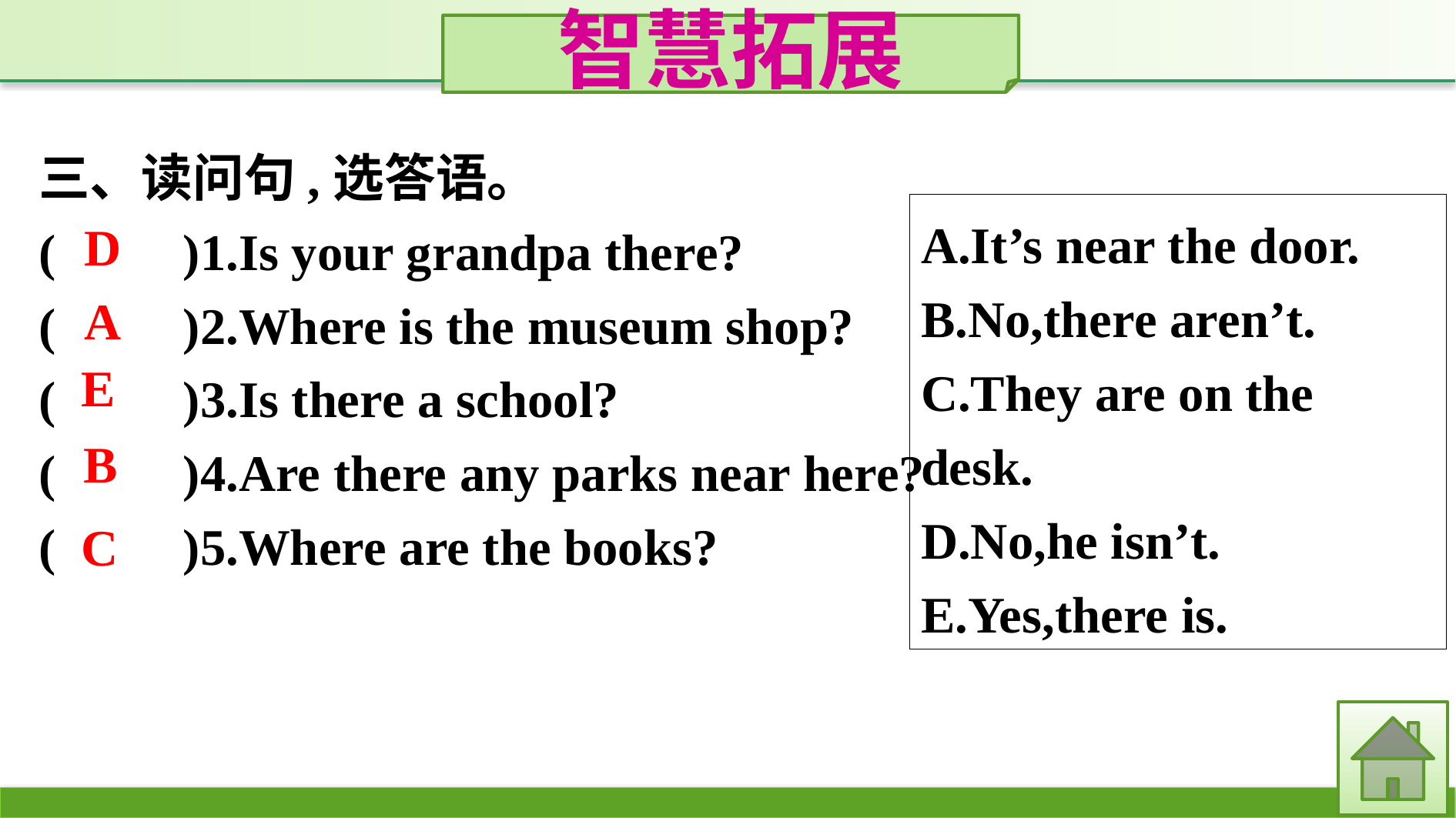

智慧拓展
三、读问句,选答语。
(　　)1.Is your grandpa there?
(　　)2.Where is the museum shop?
(　　)3.Is there a school?
(　　)4.Are there any parks near here?
(　　)5.Where are the books?
A.It’s near the door.
B.No,there aren’t.
C.They are on the desk.
D.No,he isn’t.
E.Yes,there is.
D
A
E
B
C